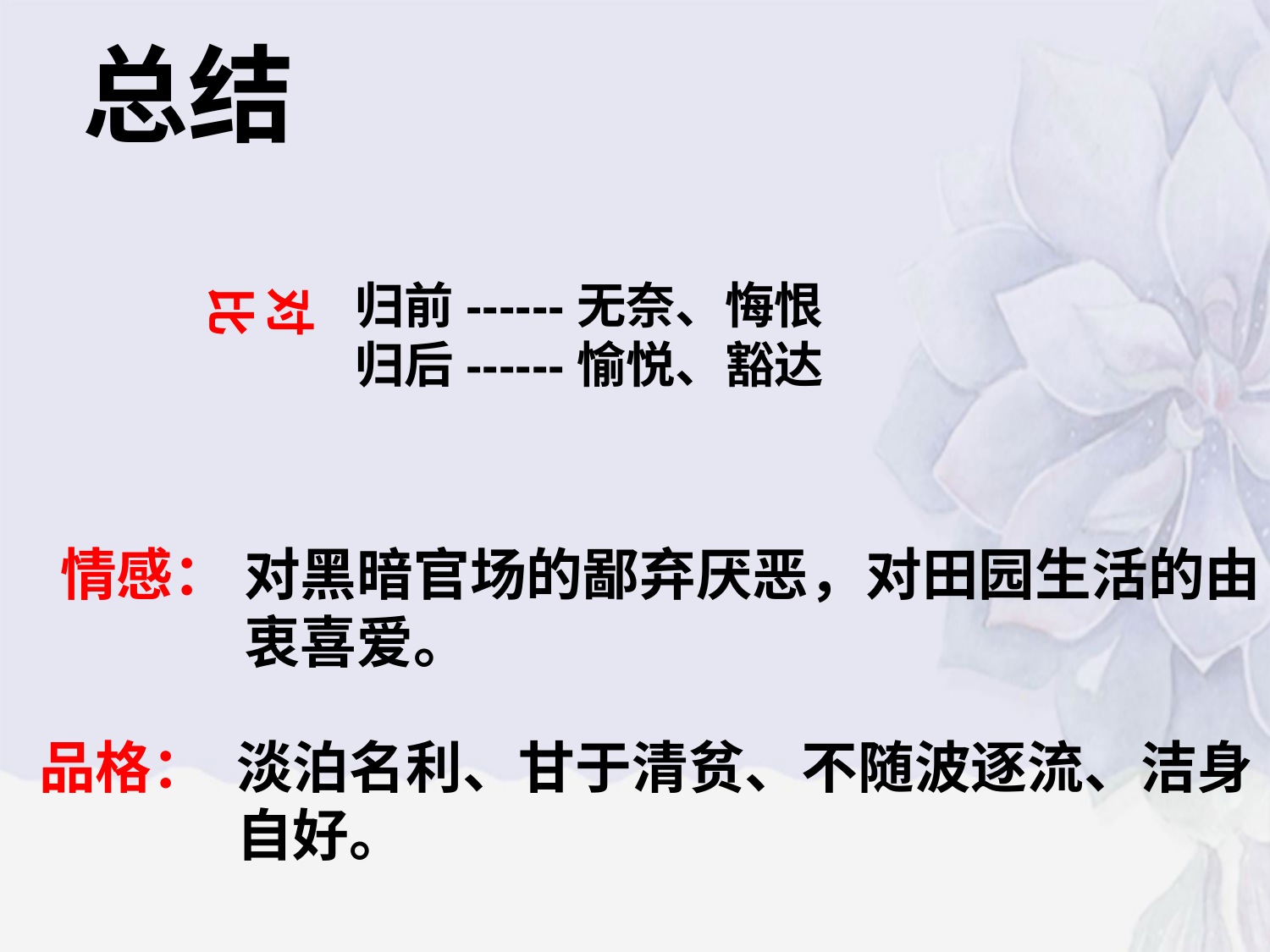

总结
归前------无奈、悔恨
归后------愉悦、豁达
对比
情感：
对黑暗官场的鄙弃厌恶，对田园生活的由衷喜爱。
品格：
淡泊名利、甘于清贫、不随波逐流、洁身自好。